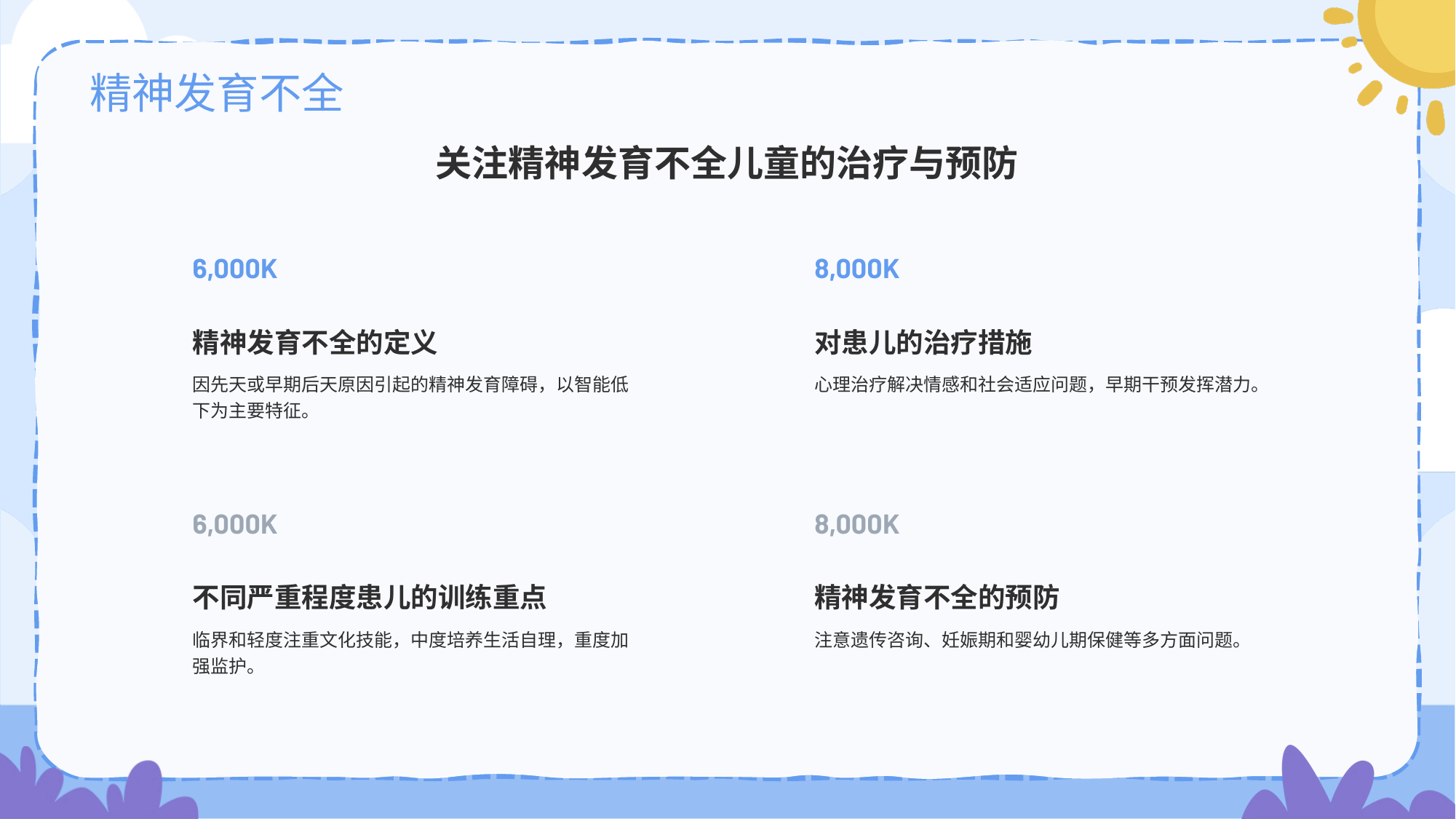

# 精神发育不全
关注精神发育不全儿童的治疗与预防
8,000K
对患儿的治疗措施
心理治疗解决情感和社会适应问题，早期干预发挥潜力。
6,000K
精神发育不全的定义
因先天或早期后天原因引起的精神发育障碍，以智能低下为主要特征。
8,000K
精神发育不全的预防
注意遗传咨询、妊娠期和婴幼儿期保健等多方面问题。
6,000K
不同严重程度患儿的训练重点
临界和轻度注重文化技能，中度培养生活自理，重度加强监护。